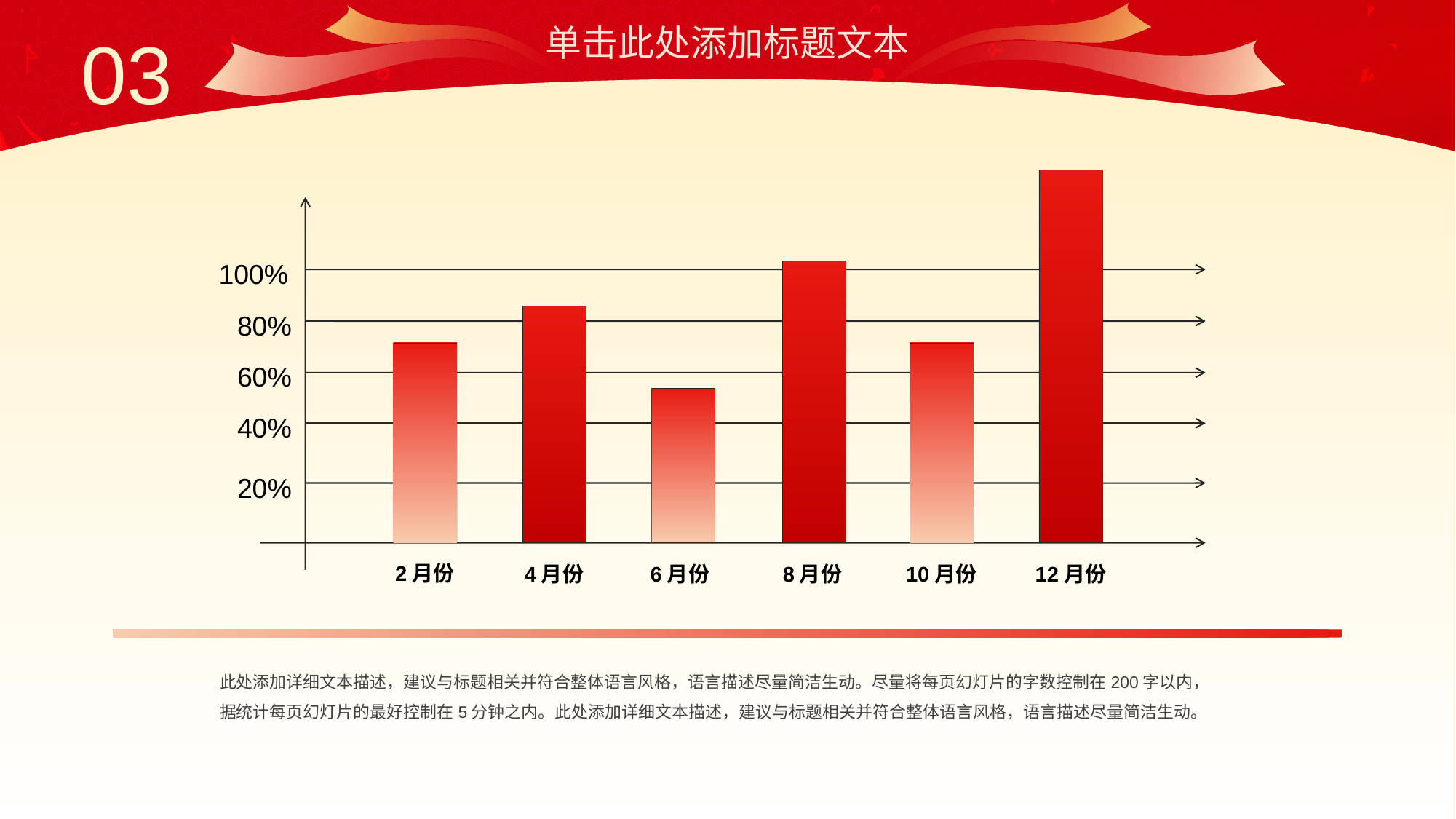

单击此处添加标题文本
03
年
会
结

100%
80%
60%
40%
20%

2月份
4月份
6月份
8月份
10月份
12月份
终
大
总

此处添加详细文本描述，建议与标题相关并符合整体语言风格，语言描述尽量简洁生动。尽量将每页幻灯片的字数控制在200字以内，据统计每页幻灯片的最好控制在5分钟之内。此处添加详细文本描述，建议与标题相关并符合整体语言风格，语言描述尽量简洁生动。